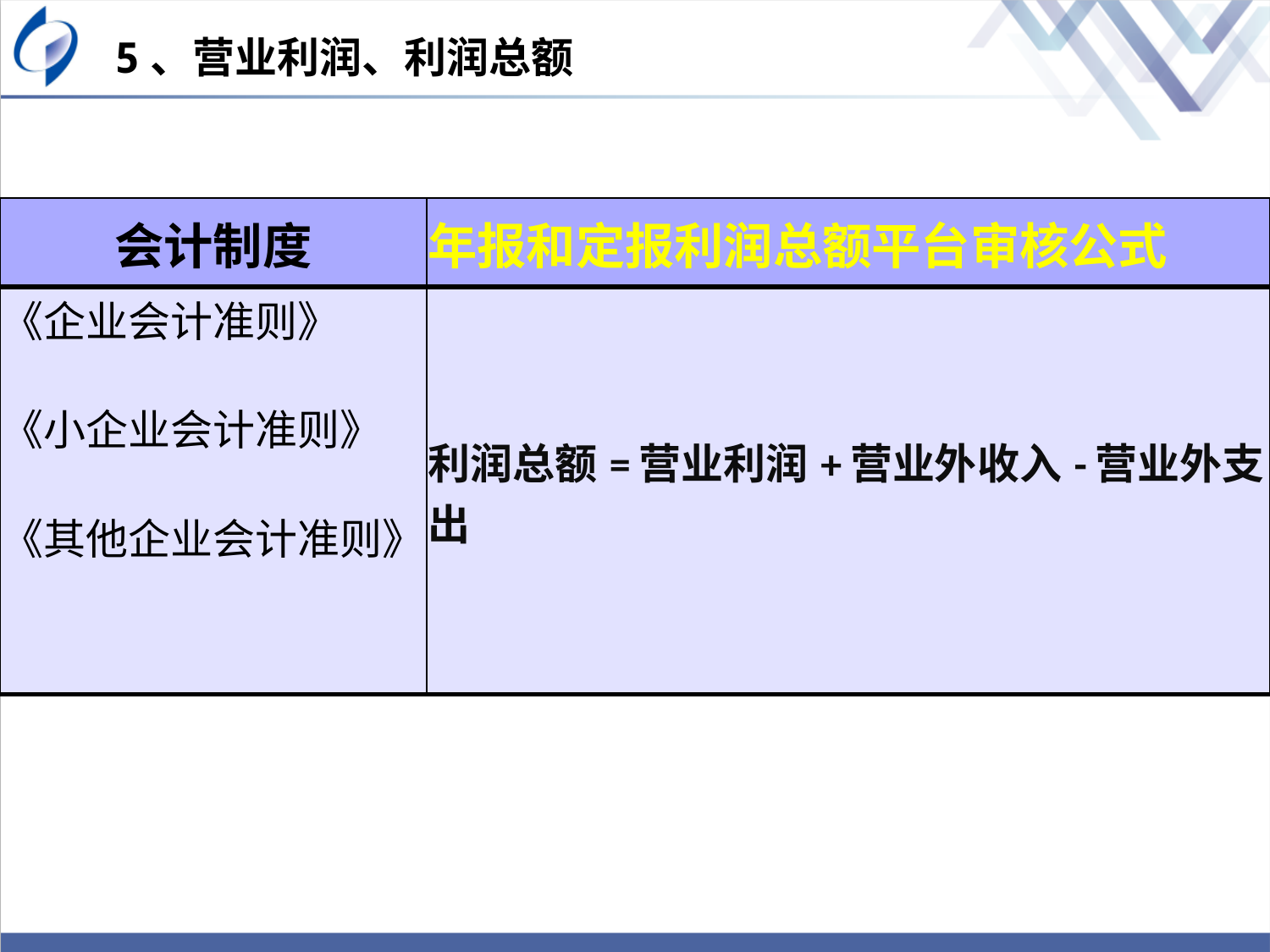

5、营业利润、利润总额
| 会计制度 | 年报和定报利润总额平台审核公式 |
| --- | --- |
| 《企业会计准则》 《小企业会计准则》 《其他企业会计准则》 | 利润总额=营业利润+营业外收入-营业外支出 |